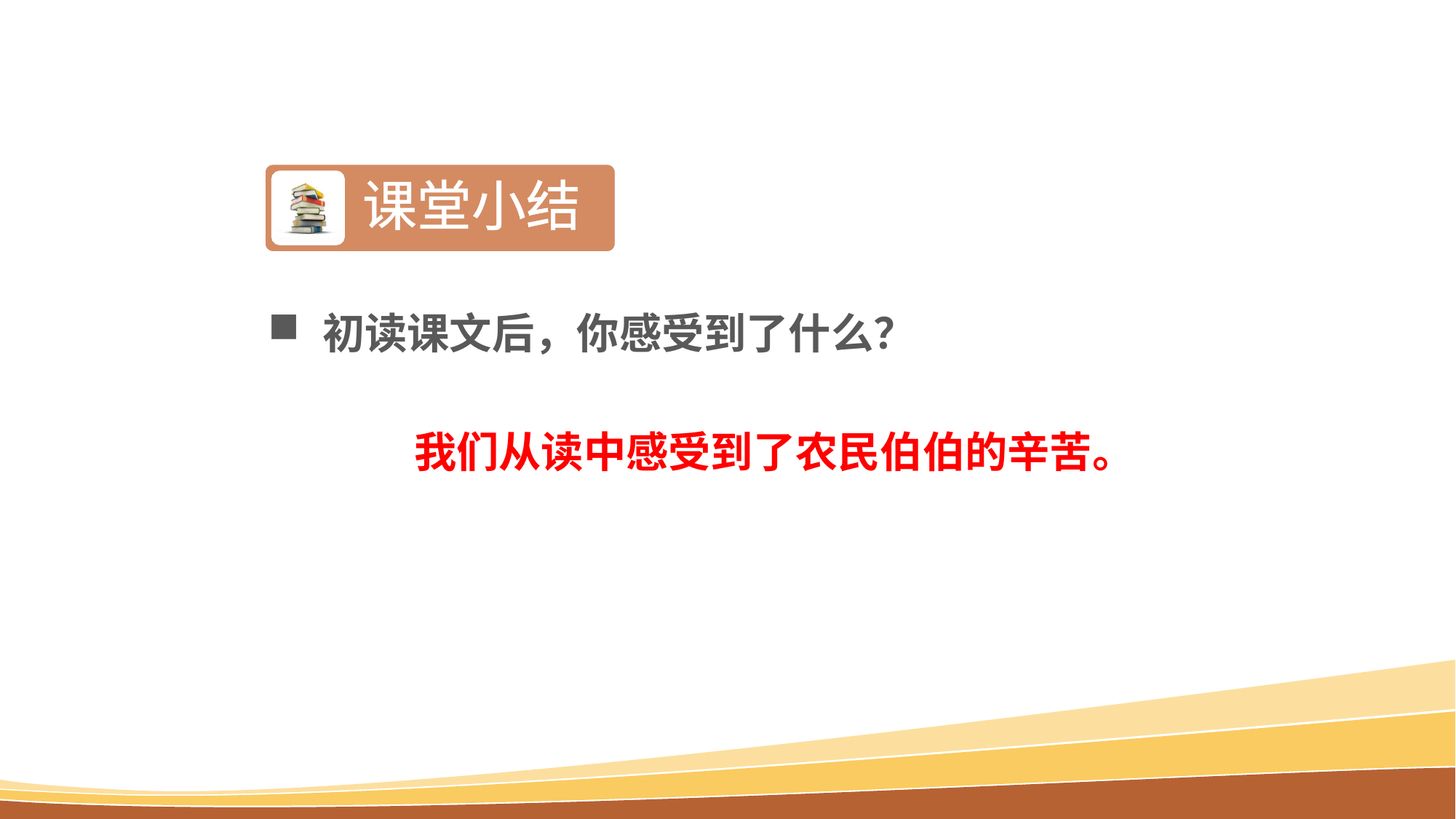

课堂小结
初读课文后，你感受到了什么？
我们从读中感受到了农民伯伯的辛苦。